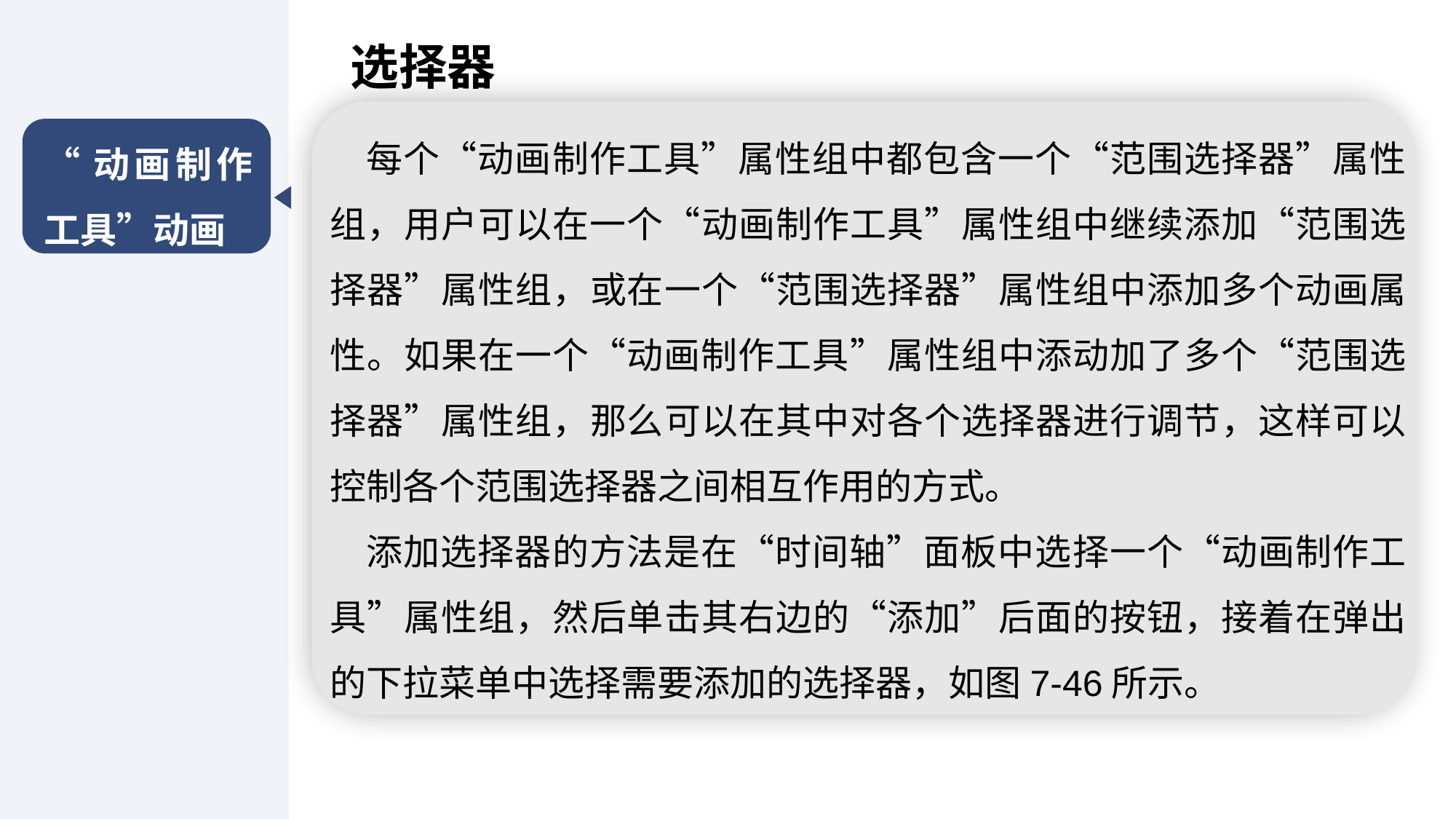

选择器

每个“动画制作工具”属性组中都包含一个“范围选择器”属性组，用户可以在一个“动画制作工具”属性组中继续添加“范围选择器”属性组，或在一个“范围选择器”属性组中添加多个动画属性。如果在一个“动画制作工具”属性组中添动加了多个“范围选择器”属性组，那么可以在其中对各个选择器进行调节，这样可以控制各个范围选择器之间相互作用的方式。
添加选择器的方法是在“时间轴”面板中选择一个“动画制作工具”属性组，然后单击其右边的“添加”后面的按钮，接着在弹出的下拉菜单中选择需要添加的选择器，如图7-46所示。
“动画制作工具”动画